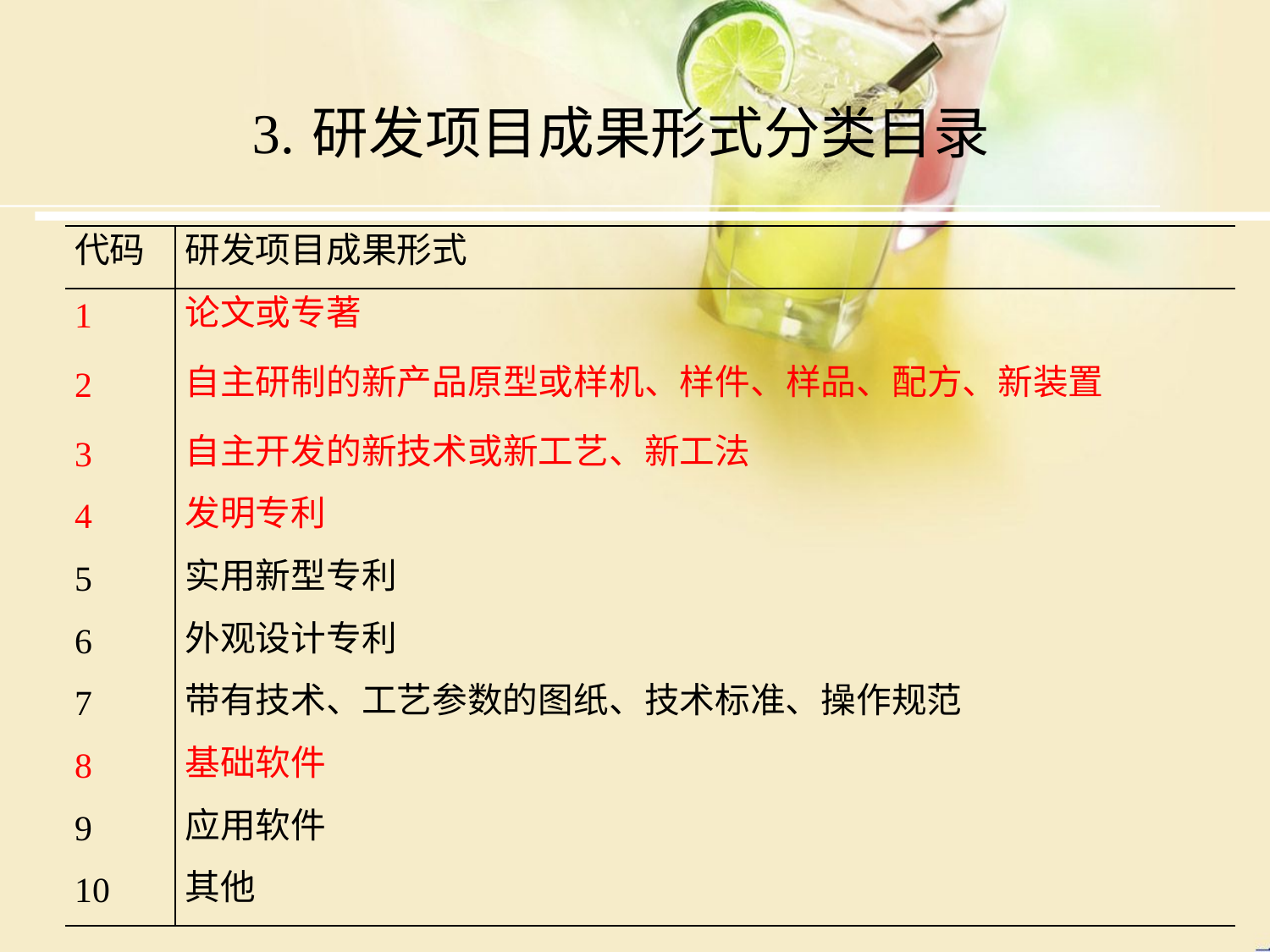

3. 研发项目成果形式分类目录
| 代码 | 研发项目成果形式 |
| --- | --- |
| 1 | 论文或专著 |
| 2 | 自主研制的新产品原型或样机、样件、样品、配方、新装置 |
| 3 | 自主开发的新技术或新工艺、新工法 |
| 4 | 发明专利 |
| 5 | 实用新型专利 |
| 6 | 外观设计专利 |
| 7 | 带有技术、工艺参数的图纸、技术标准、操作规范 |
| 8 | 基础软件 |
| 9 | 应用软件 |
| 10 | 其他 |